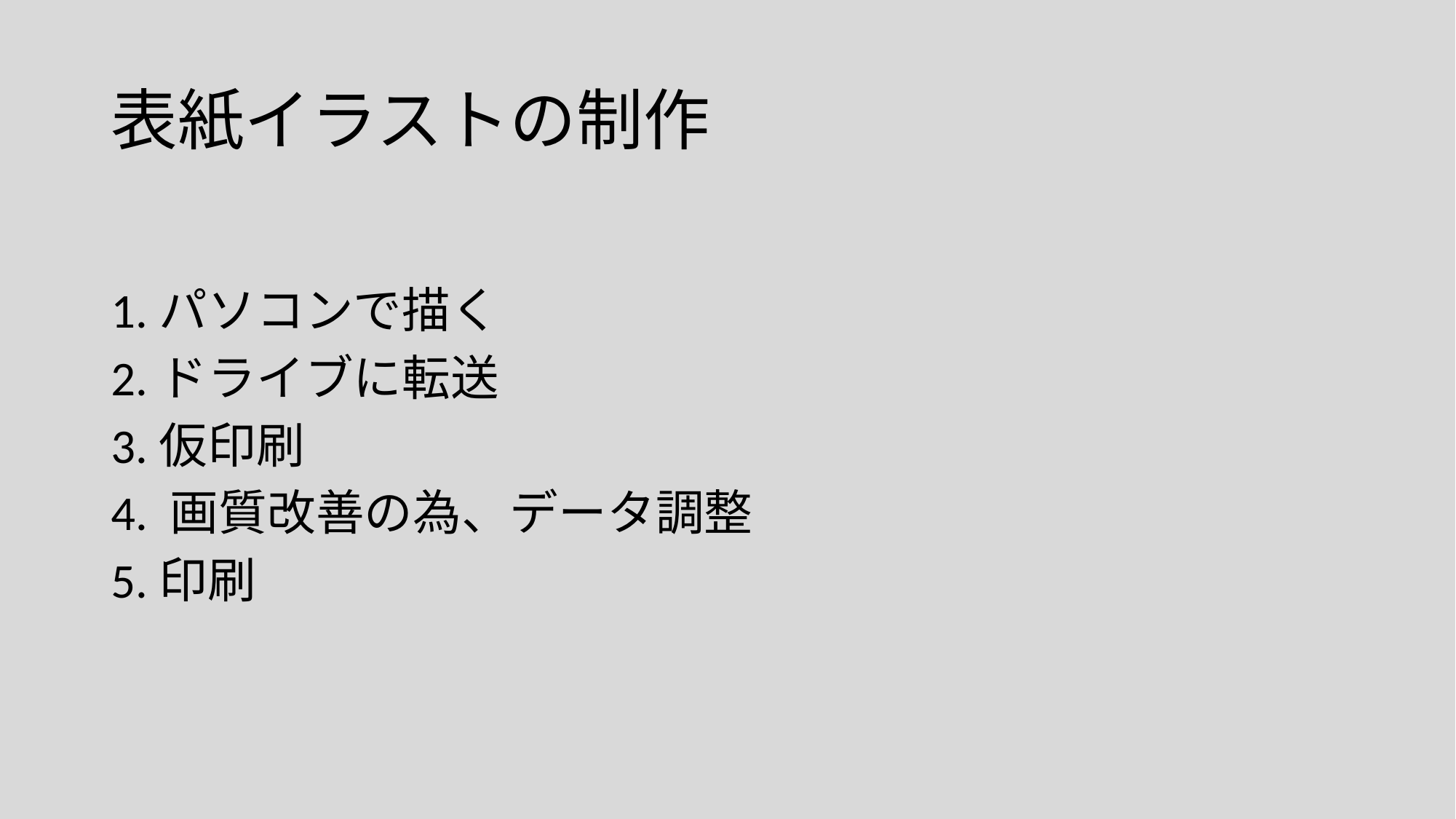

# 表紙イラストの制作
1.パソコンで描く
2.ドライブに転送
3.仮印刷
4. 画質改善の為、データ調整
5.印刷